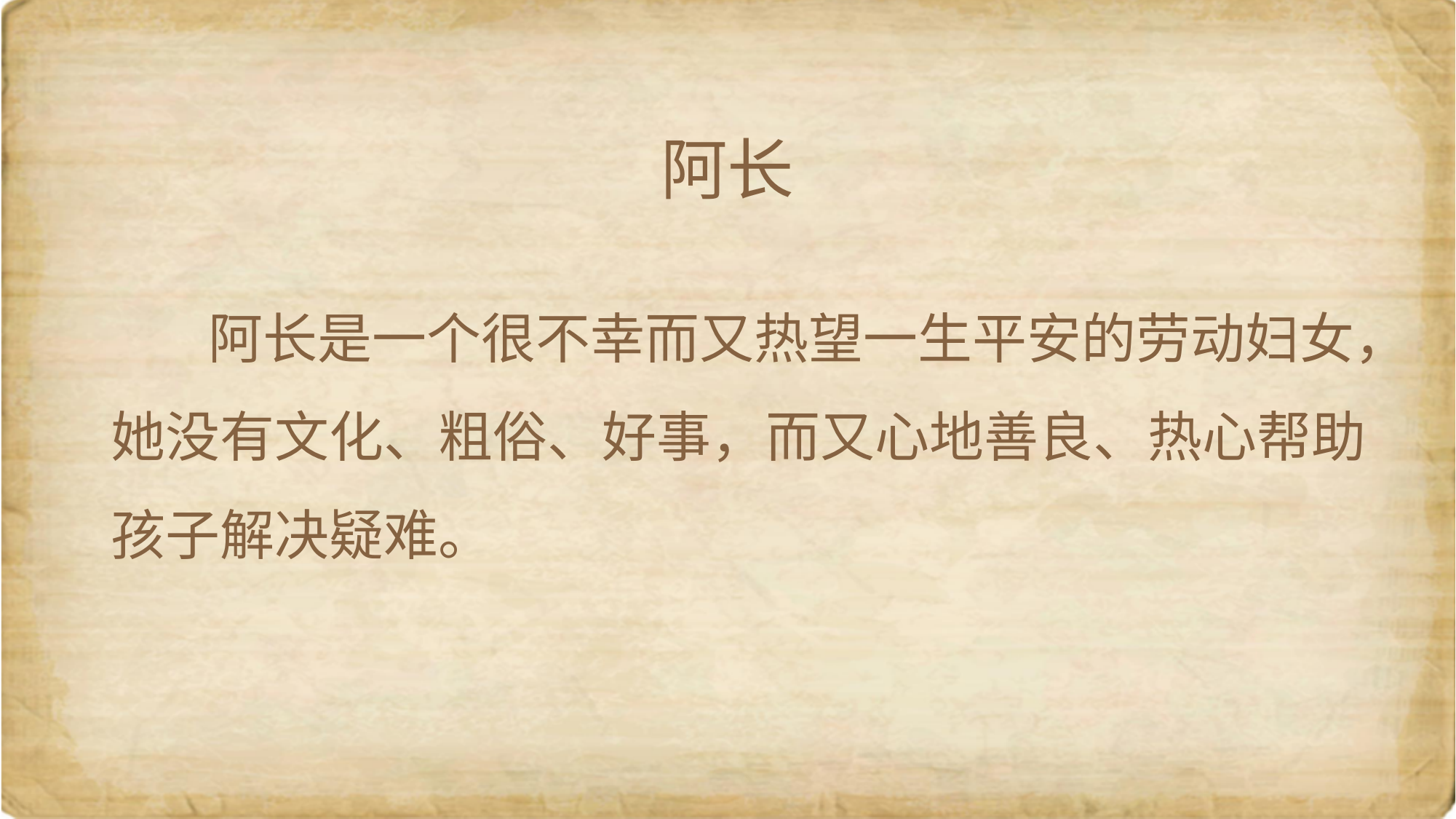

# 阿长
阿长是一个很不幸而又热望一生平安的劳动妇女，她没有文化、粗俗、好事，而又心地善良、热心帮助孩子解决疑难。